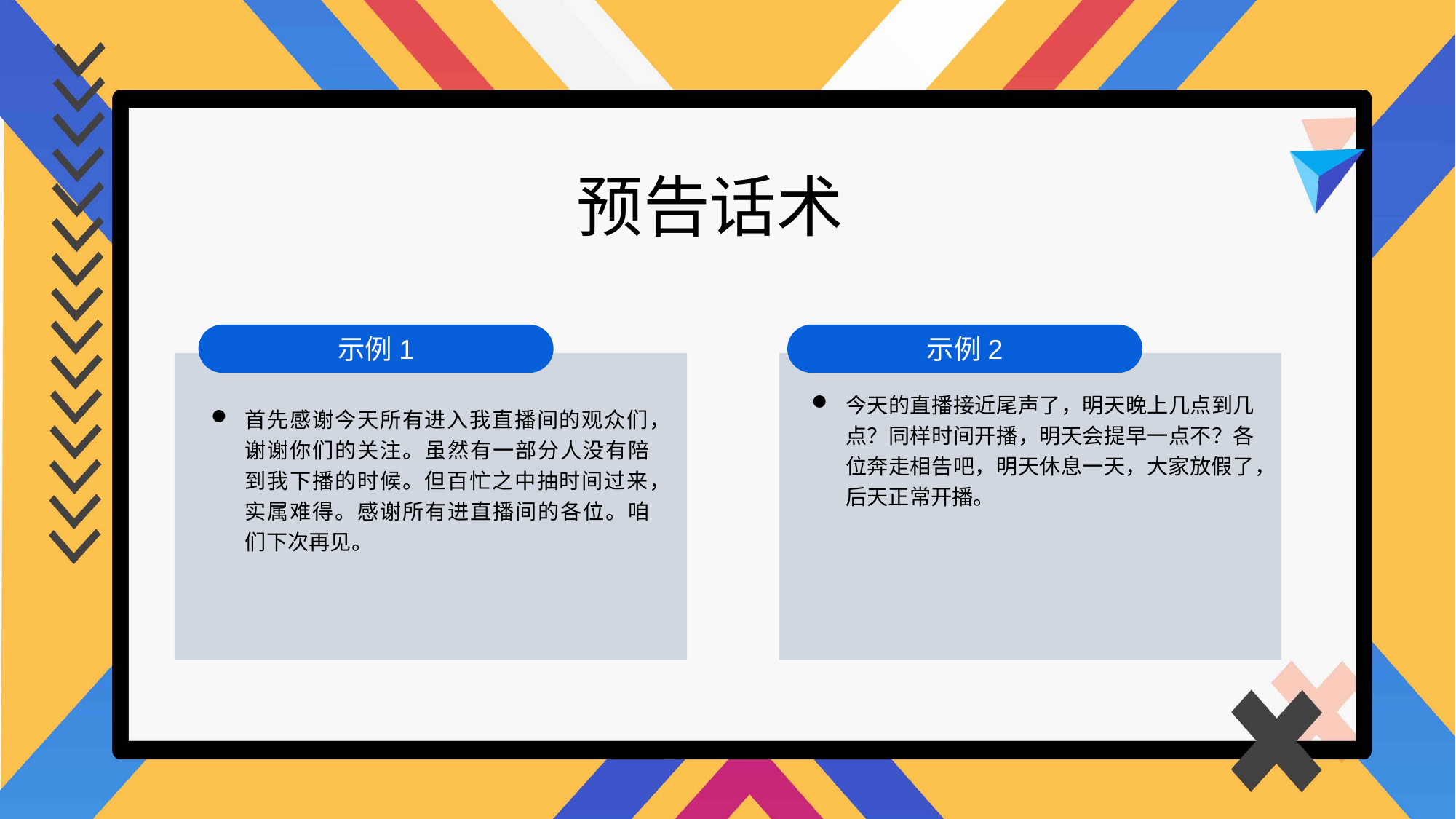

预告话术
示例1
示例2

今天的直播接近尾声了，明天晚上几点到几点？同样时间开播，明天会提早一点不？各位奔走相告吧，明天休息一天，大家放假了，后天正常开播。
首先感谢今天所有进入我直播间的观众们，谢谢你们的关注。虽然有一部分人没有陪到我下播的时候。但百忙之中抽时间过来，实属难得。感谢所有进直播间的各位。咱们下次再见。